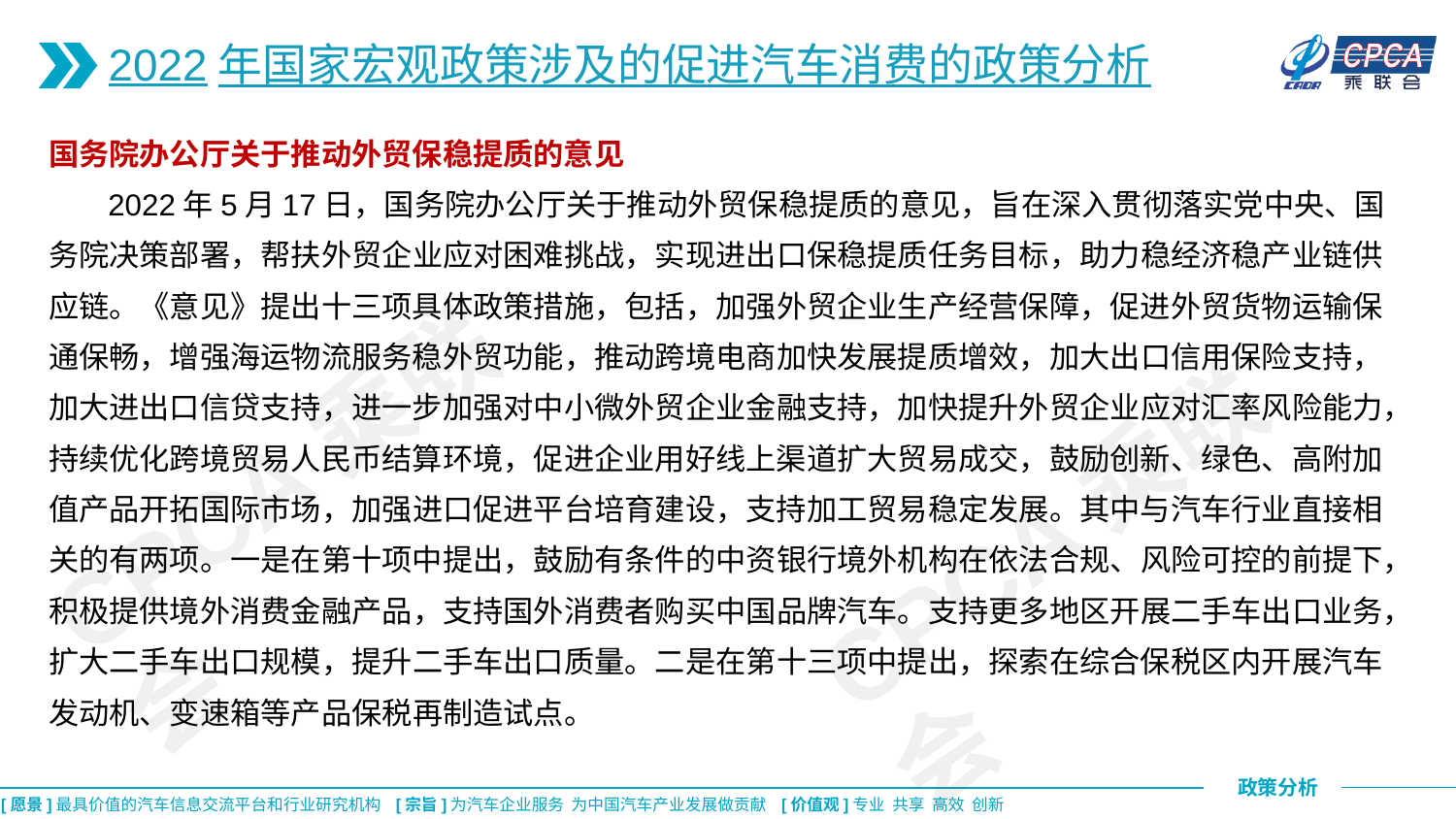

2022年国家宏观政策涉及的促进汽车消费的政策分析
国务院办公厅关于推动外贸保稳提质的意见
       2022年5月17日，国务院办公厅关于推动外贸保稳提质的意见，旨在深入贯彻落实党中央、国务院决策部署，帮扶外贸企业应对困难挑战，实现进出口保稳提质任务目标，助力稳经济稳产业链供应链。《意见》提出十三项具体政策措施，包括，加强外贸企业生产经营保障，促进外贸货物运输保通保畅，增强海运物流服务稳外贸功能，推动跨境电商加快发展提质增效，加大出口信用保险支持，加大进出口信贷支持，进一步加强对中小微外贸企业金融支持，加快提升外贸企业应对汇率风险能力，持续优化跨境贸易人民币结算环境，促进企业用好线上渠道扩大贸易成交，鼓励创新、绿色、高附加值产品开拓国际市场，加强进口促进平台培育建设，支持加工贸易稳定发展。其中与汽车行业直接相关的有两项。一是在第十项中提出，鼓励有条件的中资银行境外机构在依法合规、风险可控的前提下，积极提供境外消费金融产品，支持国外消费者购买中国品牌汽车。支持更多地区开展二手车出口业务，扩大二手车出口规模，提升二手车出口质量。二是在第十三项中提出，探索在综合保税区内开展汽车发动机、变速箱等产品保税再制造试点。
CPCA乘联会
CPCA乘联会